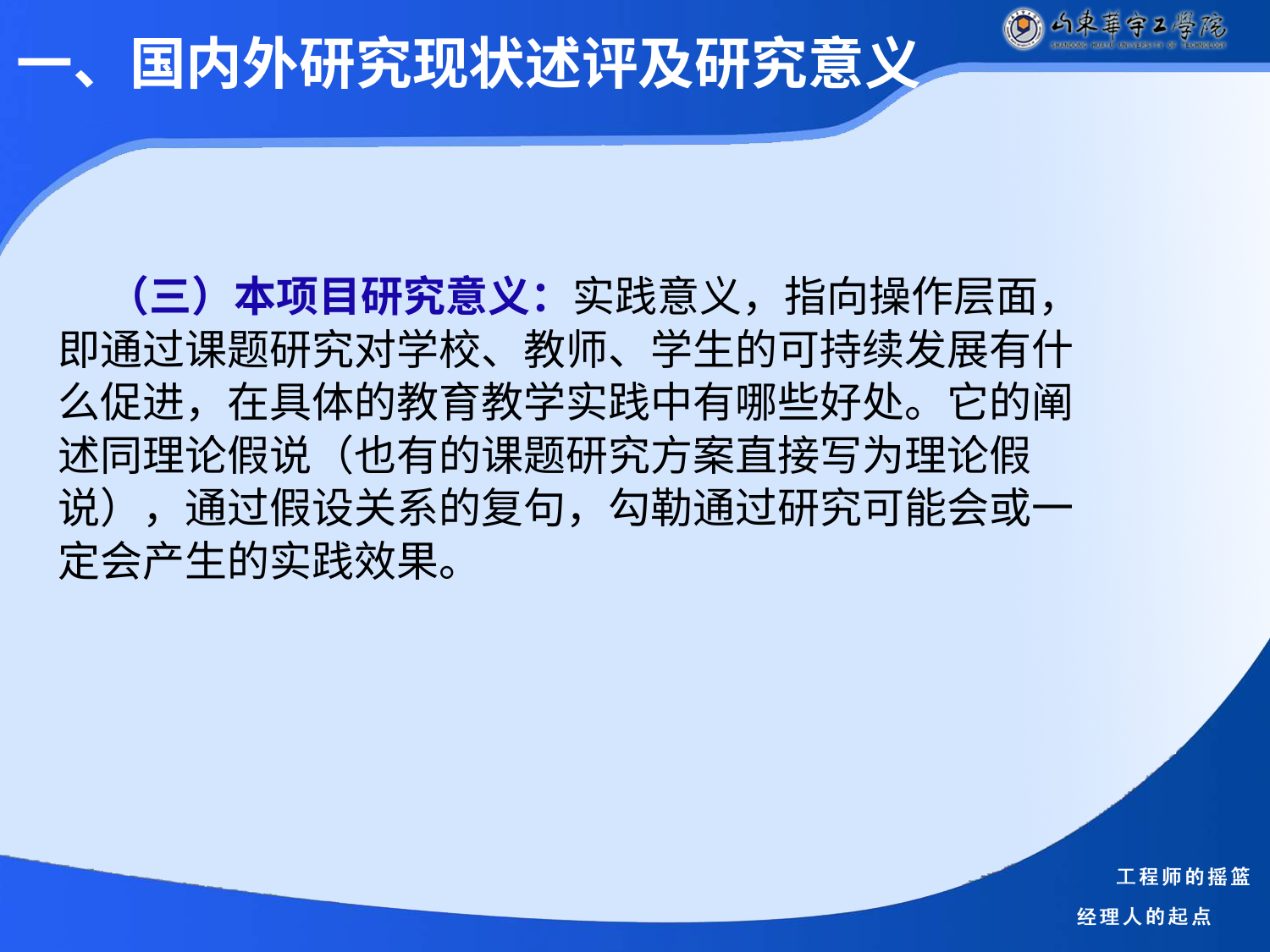

一、国内外研究现状述评及研究意义
（三）本项目研究意义：实践意义，指向操作层面，即通过课题研究对学校、教师、学生的可持续发展有什么促进，在具体的教育教学实践中有哪些好处。它的阐述同理论假说（也有的课题研究方案直接写为理论假说），通过假设关系的复句，勾勒通过研究可能会或一定会产生的实践效果。